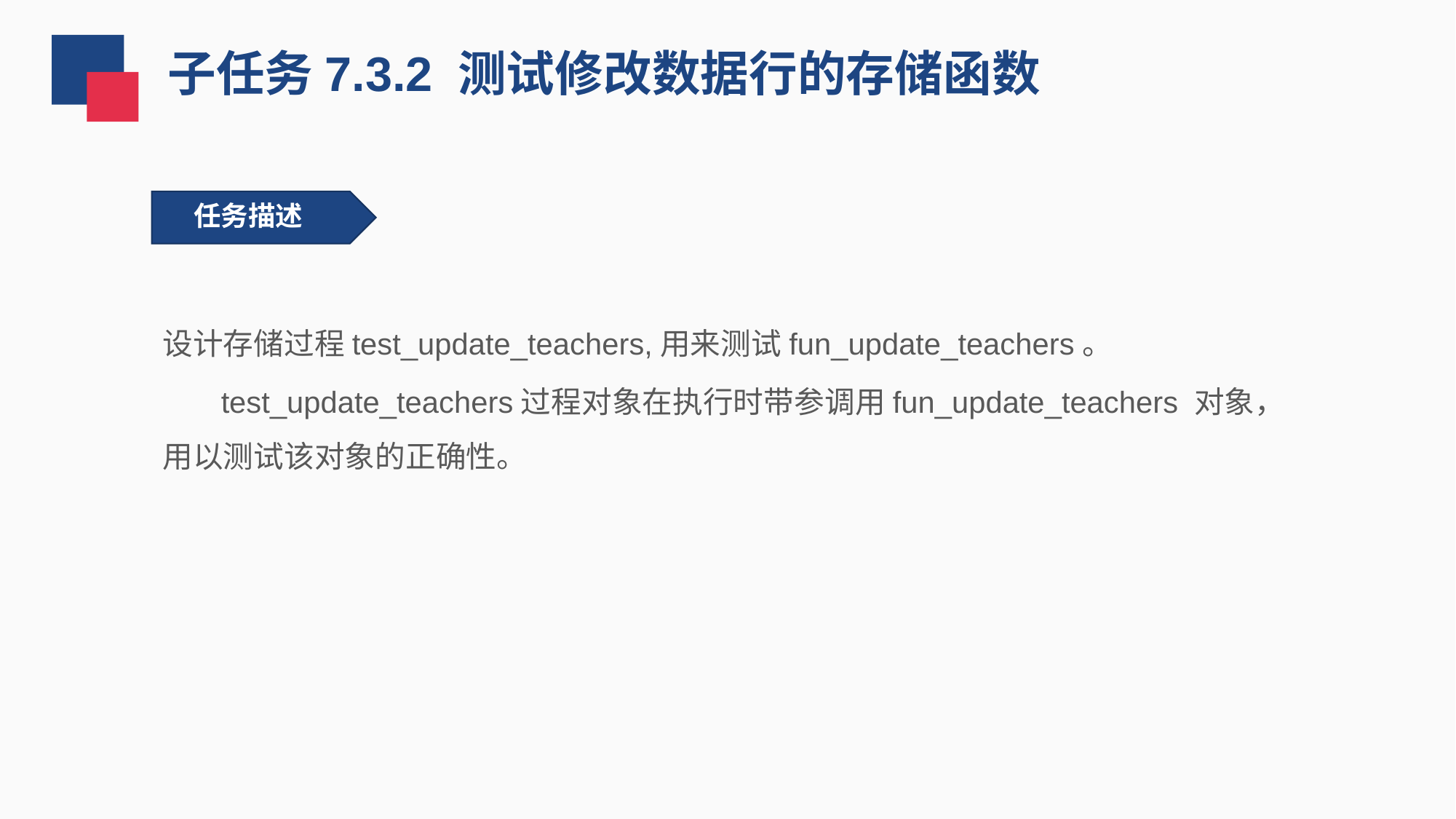

子任务7.3.2 测试修改数据行的存储函数

    任务描述
设计存储过程test_update_teachers,用来测试fun_update_teachers。
       test_update_teachers过程对象在执行时带参调用fun_update_teachers 对象，用以测试该对象的正确性。